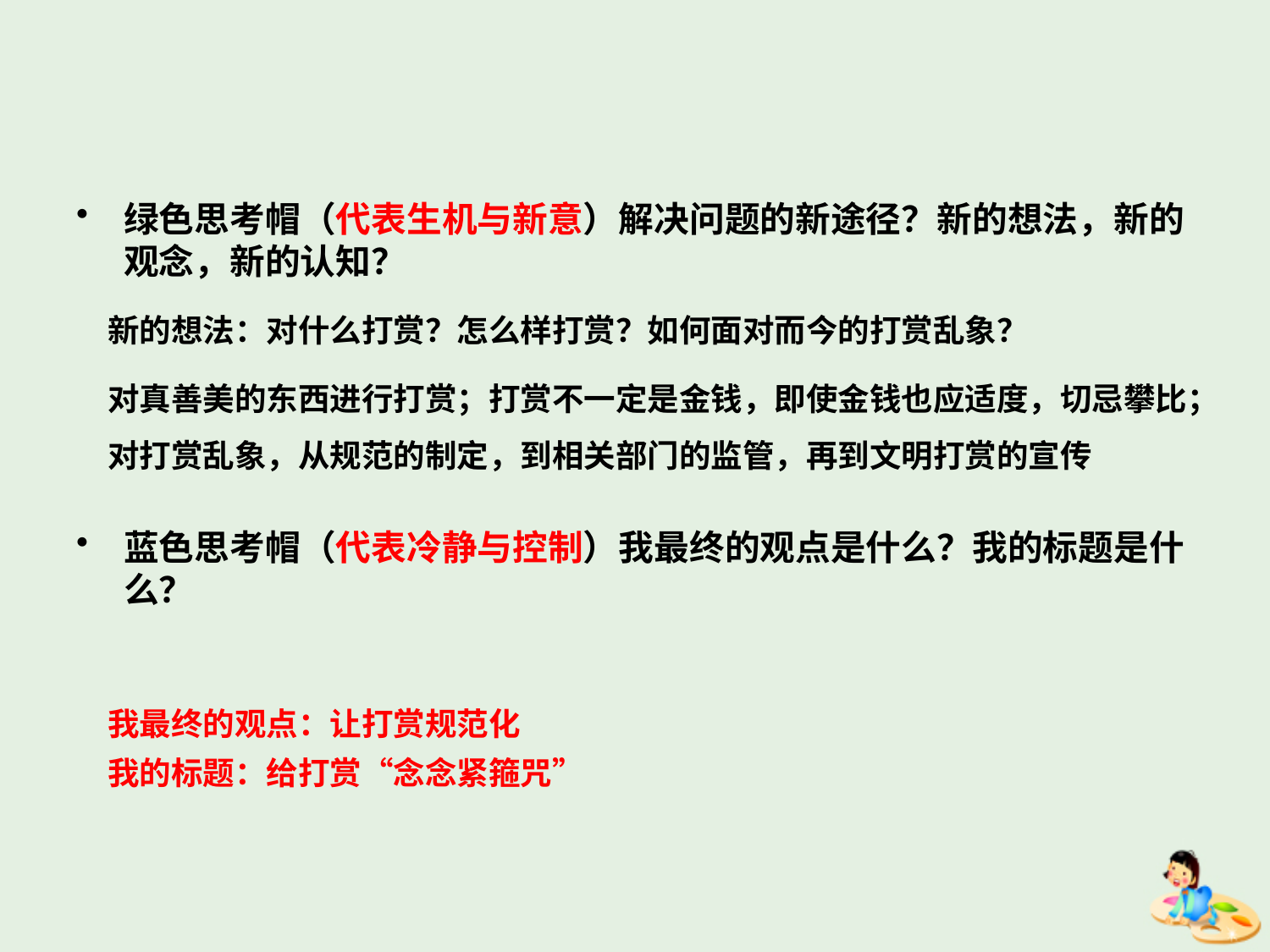

绿色思考帽（代表生机与新意）解决问题的新途径？新的想法，新的观念，新的认知？

蓝色思考帽（代表冷静与控制）我最终的观点是什么？我的标题是什么？
新的想法：对什么打赏？怎么样打赏？如何面对而今的打赏乱象？
对真善美的东西进行打赏；打赏不一定是金钱，即使金钱也应适度，切忌攀比；对打赏乱象，从规范的制定，到相关部门的监管，再到文明打赏的宣传
我最终的观点：让打赏规范化
我的标题：给打赏“念念紧箍咒”